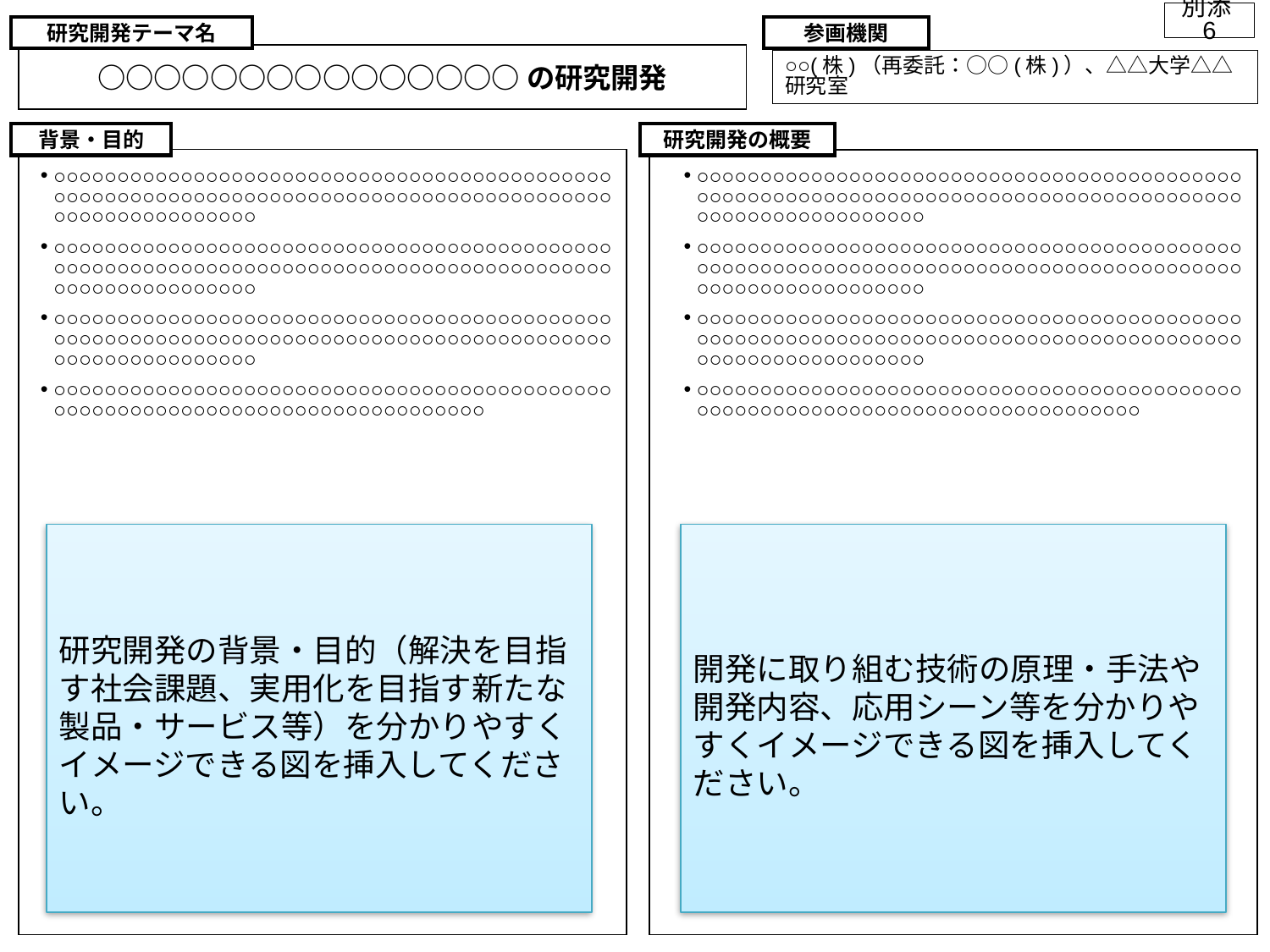

別添6
研究開発テーマ名
参画機関
○○○○○○○○○○○○○○○の研究開発
○○(株)（再委託：○○(株)）、△△大学△△研究室
背景・目的
研究開発の概要

○○○○○○○○○○○○○○○○○○○○○○○○○○○○○○○○○○○○○○○○○○○○○○○○○○○○○○○○○○○○○○○○○○○○○○○○○○○○○○○○○○○○○○○○○○○○○○○○○○○○○○○○
○○○○○○○○○○○○○○○○○○○○○○○○○○○○○○○○○○○○○○○○○○○○○○○○○○○○○○○○○○○○○○○○○○○○○○○○○○○○○○○○○○○○○○○○○○○○○○○○○○○○○○○○
○○○○○○○○○○○○○○○○○○○○○○○○○○○○○○○○○○○○○○○○○○○○○○○○○○○○○○○○○○○○○○○○○○○○○○○○○○○○○○○○○○○○○○○○○○○○○○○○○○○○○○○○
○○○○○○○○○○○○○○○○○○○○○○○○○○○○○○○○○○○○○○○○○○○○○○○○○○○○○○○○○○○○○○○○○○○○○○○○○○○○○○
○○○○○○○○○○○○○○○○○○○○○○○○○○○○○○○○○○○○○○○○○○○○○○○○○○○○○○○○○○○○○○○○○○○○○○○○○○○○○○○○○○○○○○○○○○○○○○○○○○○○○○○○
○○○○○○○○○○○○○○○○○○○○○○○○○○○○○○○○○○○○○○○○○○○○○○○○○○○○○○○○○○○○○○○○○○○○○○○○○○○○○○○○○○○○○○○○○○○○○○○○○○○○○○○○
○○○○○○○○○○○○○○○○○○○○○○○○○○○○○○○○○○○○○○○○○○○○○○○○○○○○○○○○○○○○○○○○○○○○○○○○○○○○○○○○○○○○○○○○○○○○○○○○○○○○○○○○
○○○○○○○○○○○○○○○○○○○○○○○○○○○○○○○○○○○○○○○○○○○○○○○○○○○○○○○○○○○○○○○○○○○○○○○○○○○○○○
研究開発の背景・目的（解決を目指す社会課題、実用化を目指す新たな製品・サービス等）を分かりやすくイメージできる図を挿入してください。
開発に取り組む技術の原理・手法や開発内容、応用シーン等を分かりやすくイメージできる図を挿入してください。
フェーズB：
技術実証・評価